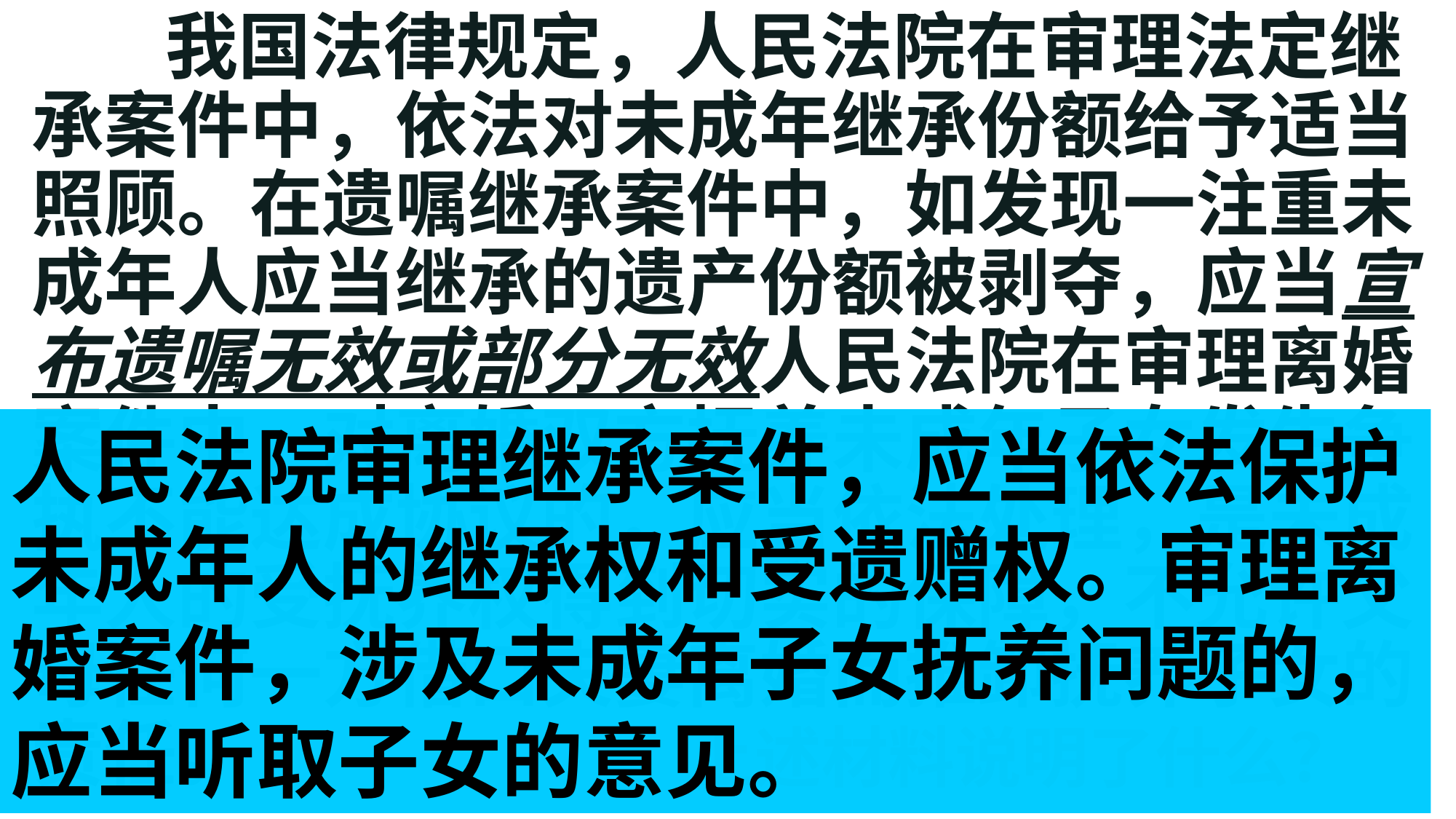

我国法律规定，人民法院在审理法定继承案件中，依法对未成年继承份额给予适当照顾。在遗嘱继承案件中，如发现一注重未成年人应当继承的遗产份额被剥夺，应当宣布遗嘱无效或部分无效人民法院在审理离婚案件中，对离婚双方抚养未成年子女发生争执不能达成协议的，应当依法处理，是未成年人的受抚养权得到切实的保障，不允许父母任何一方借口夫妻离婚而推卸抚养子女的责任。
人民法院审理继承案件，应当依法保护未成年人的继承权和受遗赠权。审理离婚案件，涉及未成年子女抚养问题的，应当听取子女的意见。

上述材料说明了什么？